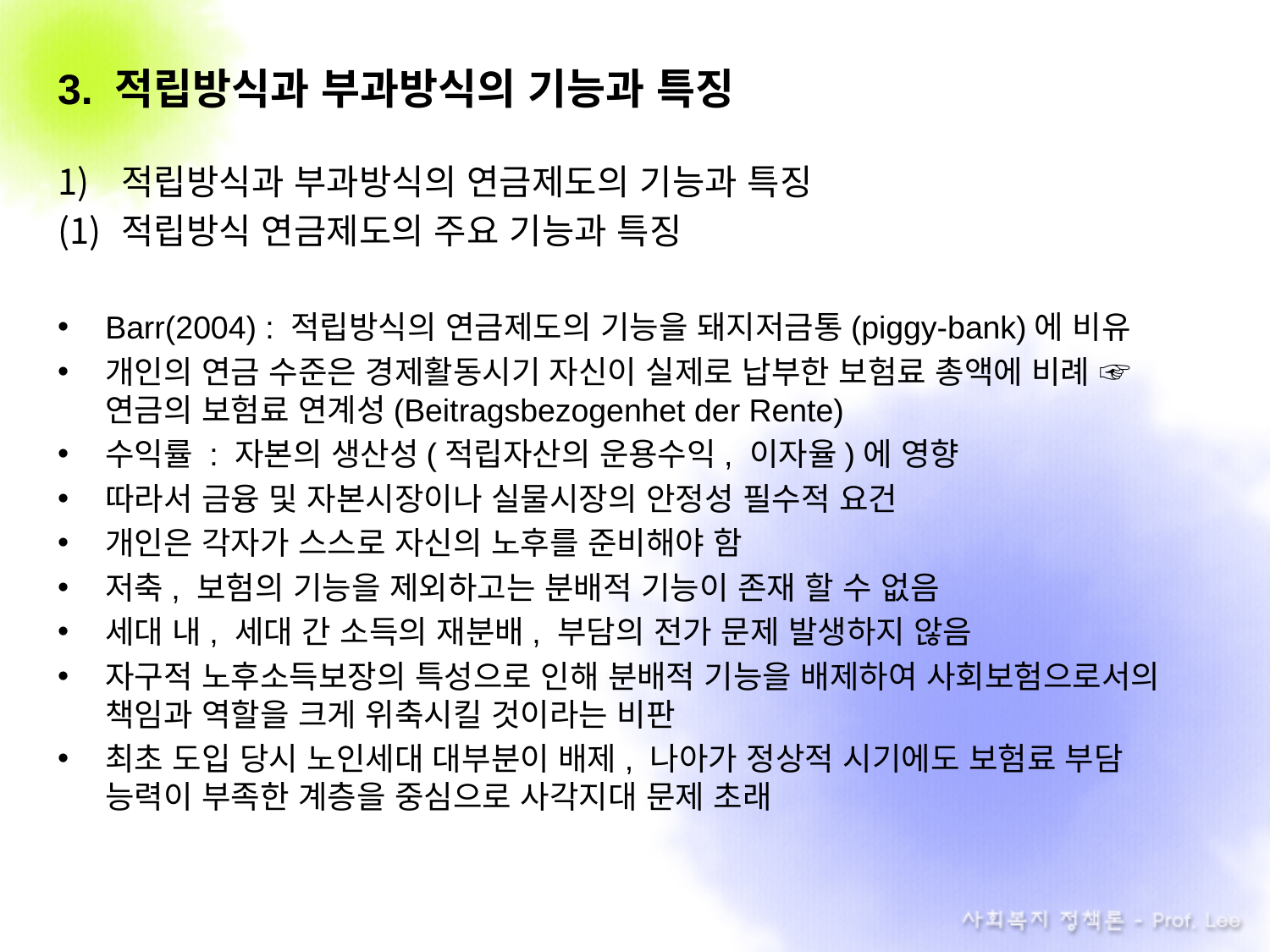

3. 적립방식과 부과방식의 기능과 특징

적립방식과 부과방식의 연금제도의 기능과 특징
적립방식 연금제도의 주요 기능과 특징

Barr(2004) : 적립방식의 연금제도의 기능을 돼지저금통(piggy-bank)에 비유
개인의 연금 수준은 경제활동시기 자신이 실제로 납부한 보험료 총액에 비례 ☞ 연금의 보험료 연계성(Beitragsbezogenhet der Rente)
수익률 : 자본의 생산성(적립자산의 운용수익, 이자율)에 영향
따라서 금융 및 자본시장이나 실물시장의 안정성 필수적 요건
개인은 각자가 스스로 자신의 노후를 준비해야 함
저축, 보험의 기능을 제외하고는 분배적 기능이 존재 할 수 없음
세대 내, 세대 간 소득의 재분배, 부담의 전가 문제 발생하지 않음
자구적 노후소득보장의 특성으로 인해 분배적 기능을 배제하여 사회보험으로서의 책임과 역할을 크게 위축시킬 것이라는 비판
최초 도입 당시 노인세대 대부분이 배제, 나아가 정상적 시기에도 보험료 부담 능력이 부족한 계층을 중심으로 사각지대 문제 초래